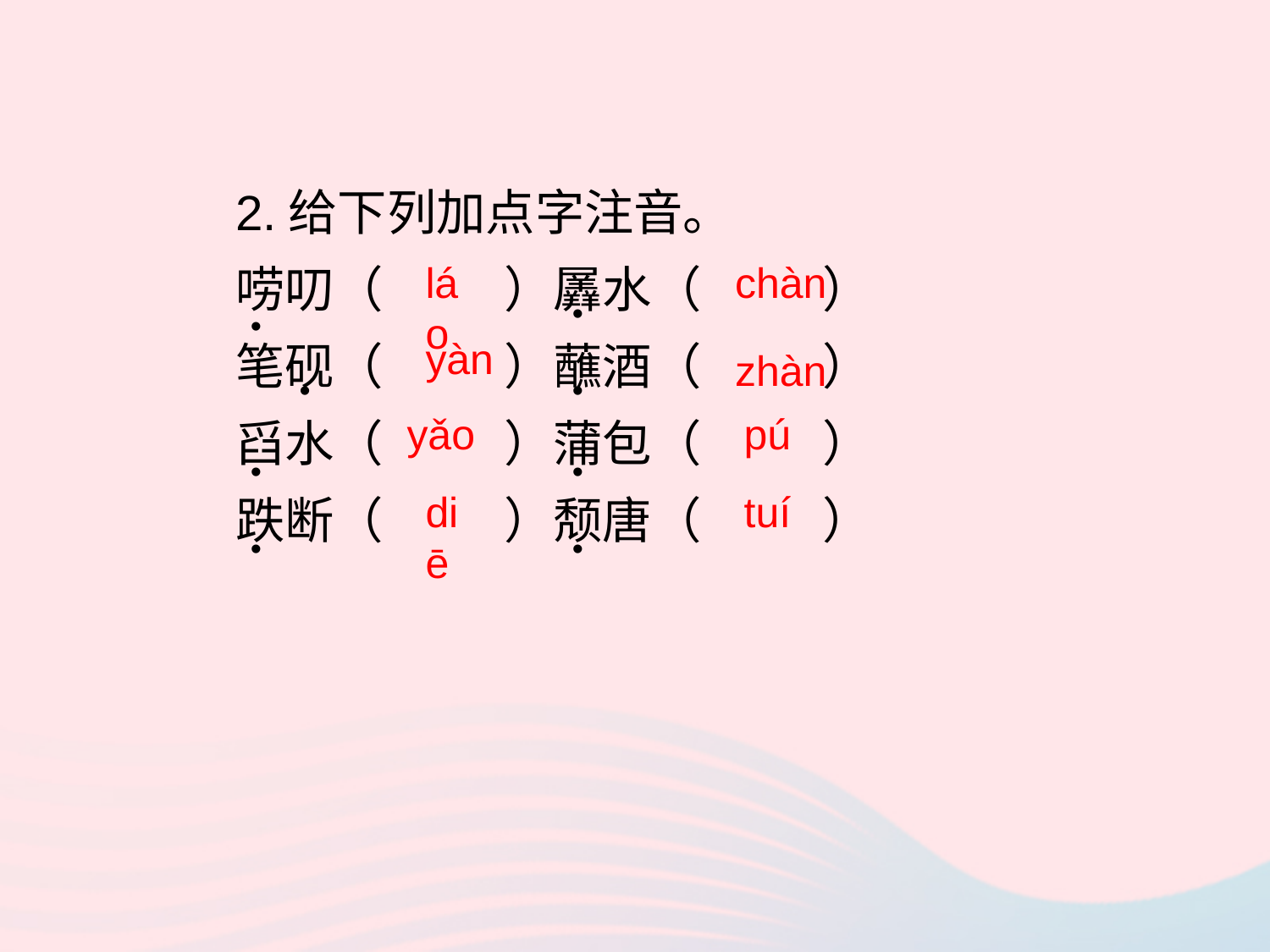

2.给下列加点字注音。
唠叨（           ）羼水（           ）
笔砚（           ）蘸酒（           ）
舀水（           ）蒲包（           ）
跌断（           ）颓唐（           ）
láo
chàn
•
•
yàn
zhàn
•
•
yǎo
pú
•
•
diē
tuí
•
•